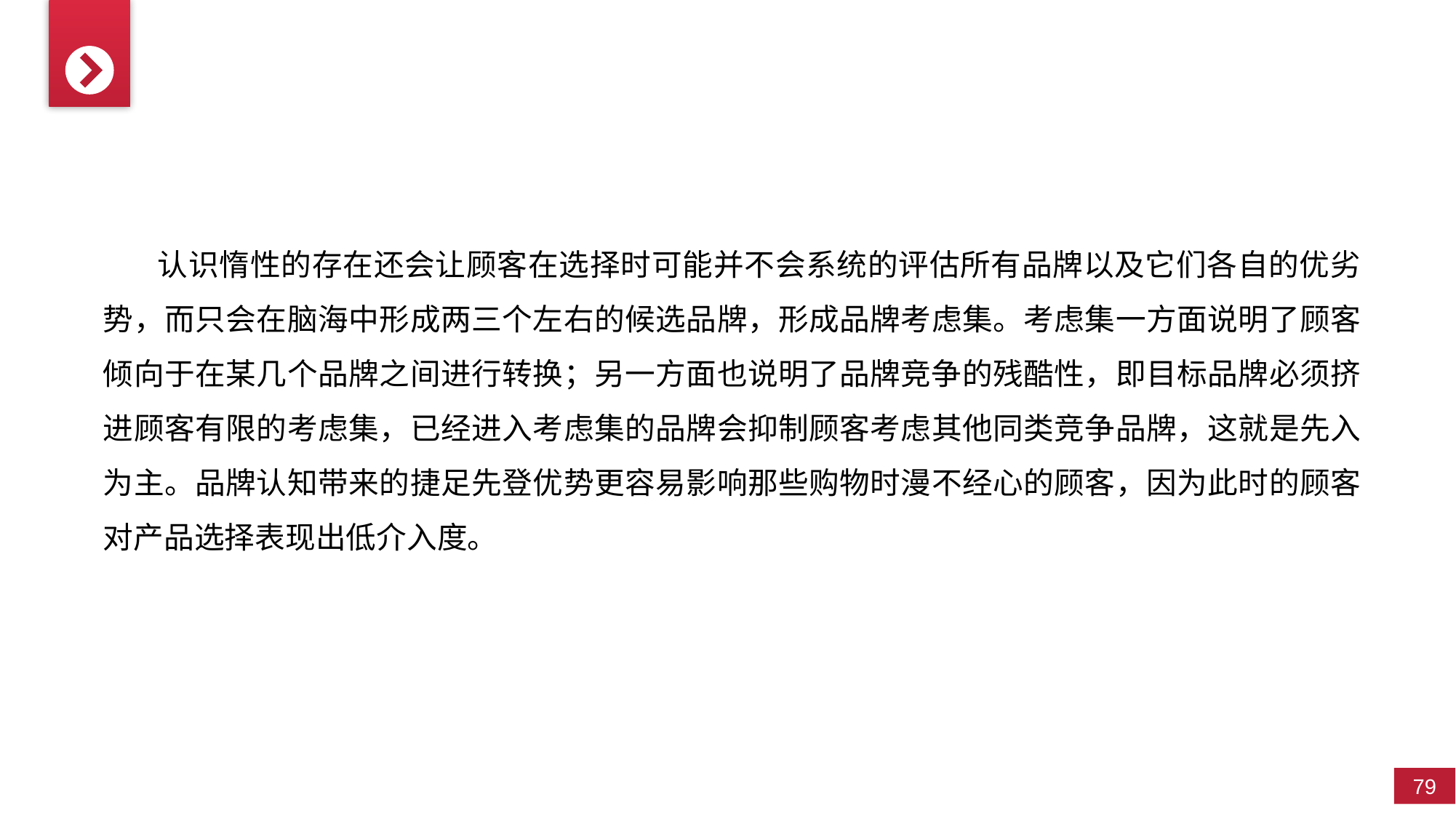

认识惰性的存在还会让顾客在选择时可能并不会系统的评估所有品牌以及它们各自的优劣势，而只会在脑海中形成两三个左右的候选品牌，形成品牌考虑集。考虑集一方面说明了顾客倾向于在某几个品牌之间进行转换；另一方面也说明了品牌竞争的残酷性，即目标品牌必须挤进顾客有限的考虑集，已经进入考虑集的品牌会抑制顾客考虑其他同类竞争品牌，这就是先入为主。品牌认知带来的捷足先登优势更容易影响那些购物时漫不经心的顾客，因为此时的顾客对产品选择表现出低介入度。